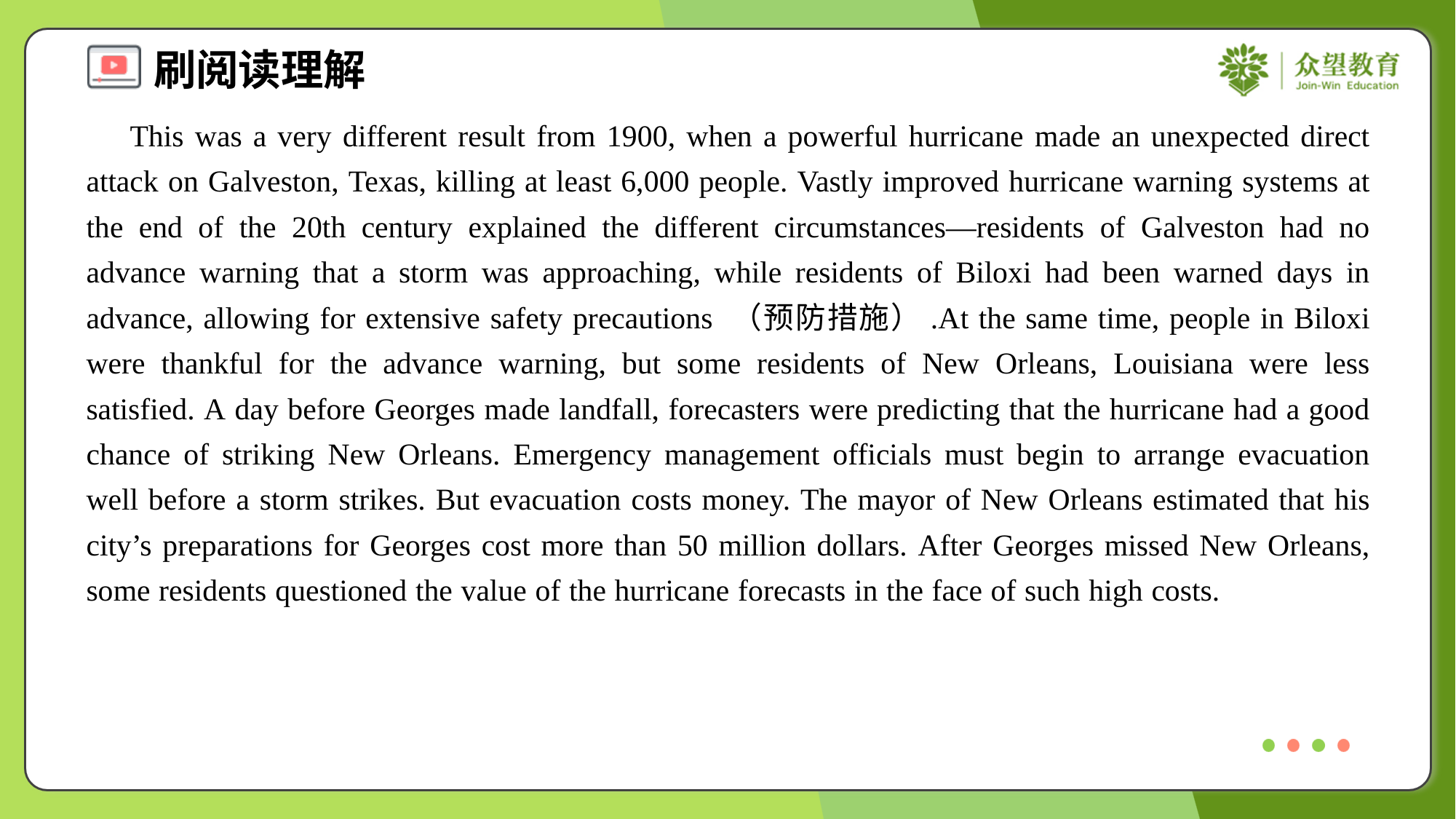

This was a very different result from 1900, when a powerful hurricane made an unexpected direct attack on Galveston, Texas, killing at least 6,000 people. Vastly improved hurricane warning systems at the end of the 20th century explained the different circumstances—residents of Galveston had no advance warning that a storm was approaching, while residents of Biloxi had been warned days in advance, allowing for extensive safety precautions （预防措施）.At the same time, people in Biloxi were thankful for the advance warning, but some residents of New Orleans, Louisiana were less satisfied. A day before Georges made landfall, forecasters were predicting that the hurricane had a good chance of striking New Orleans. Emergency management officials must begin to arrange evacuation well before a storm strikes. But evacuation costs money. The mayor of New Orleans estimated that his city’s preparations for Georges cost more than 50 million dollars. After Georges missed New Orleans, some residents questioned the value of the hurricane forecasts in the face of such high costs.